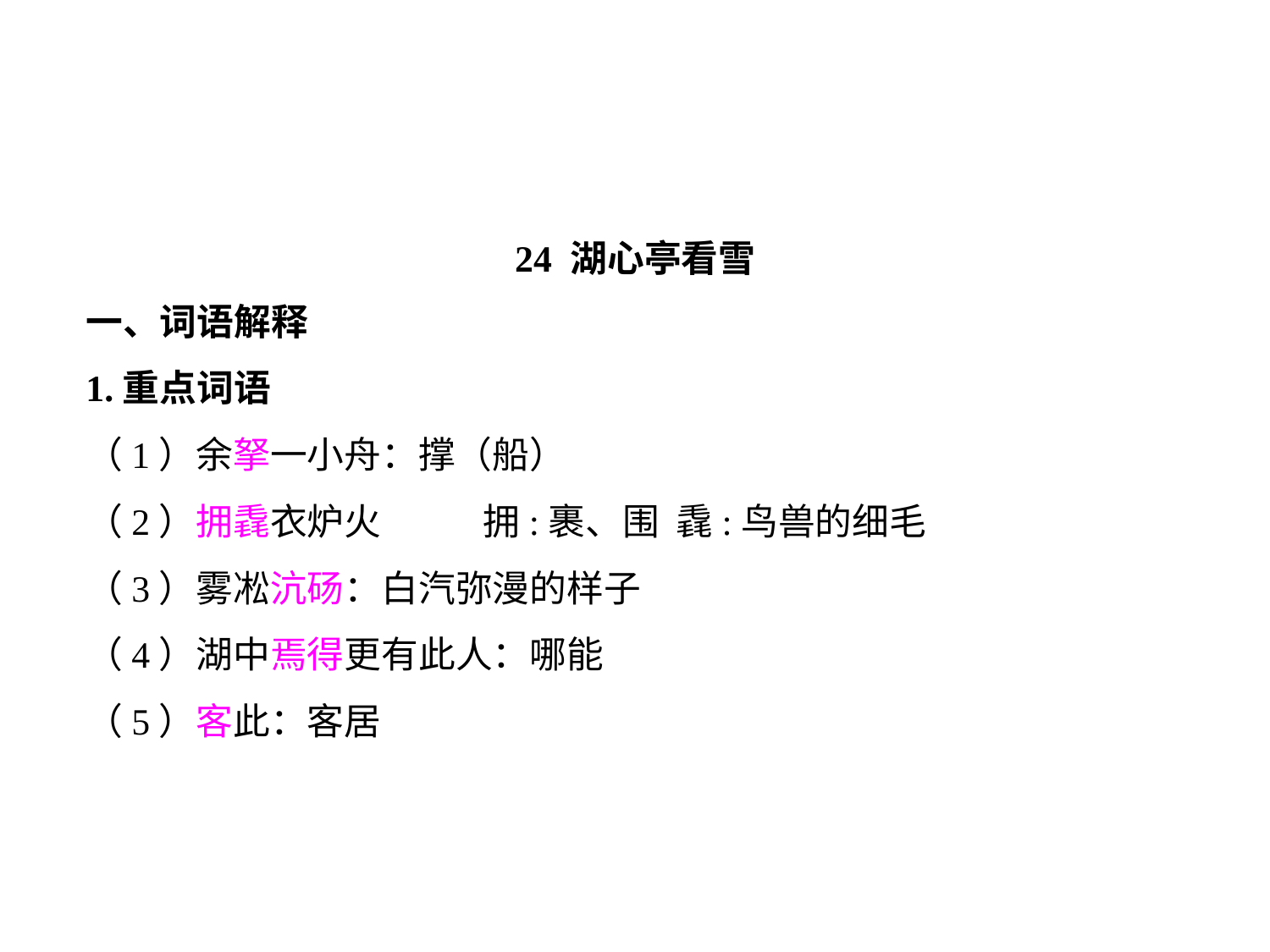

24 湖心亭看雪
一、词语解释
1.重点词语
（1）余拏一小舟：撑（船）
（2）拥毳衣炉火	  拥:裹、围  毳:鸟兽的细毛
（3）雾凇沆砀：白汽弥漫的样子
（4）湖中焉得更有此人：哪能
（5）客此：客居